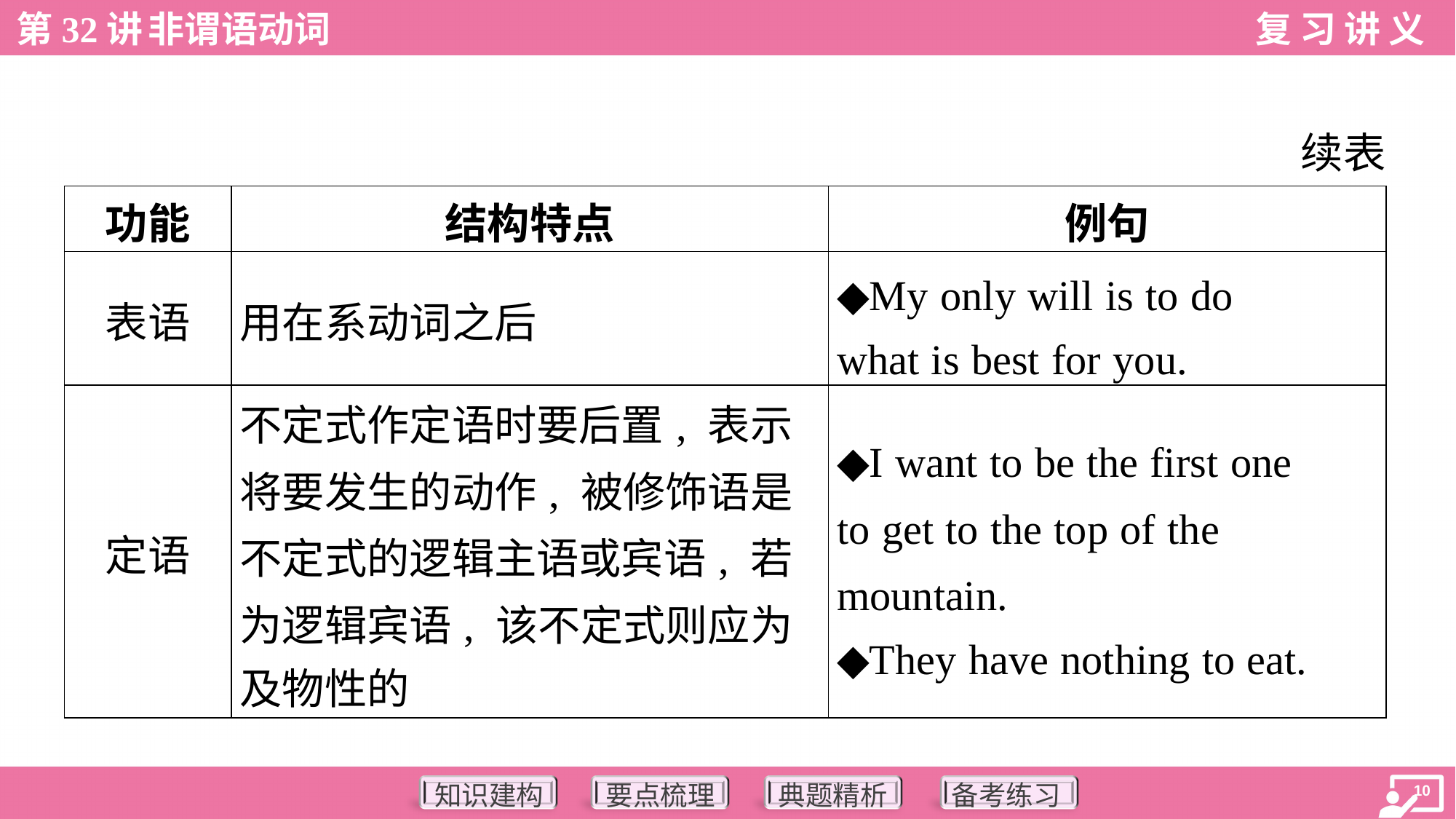

续表
| 功能 | 结构特点 | 例句 |
| --- | --- | --- |
| 表语 | 用在系动词之后 | ◆My only will is to do what is best for you. |
| 定语 | 不定式作定语时要后置, 表示 将要发生的动作, 被修饰语是 不定式的逻辑主语或宾语, 若 为逻辑宾语, 该不定式则应为 及物性的 | ◆I want to be the first one to get to the top of the mountain. ◆They have nothing to eat. |